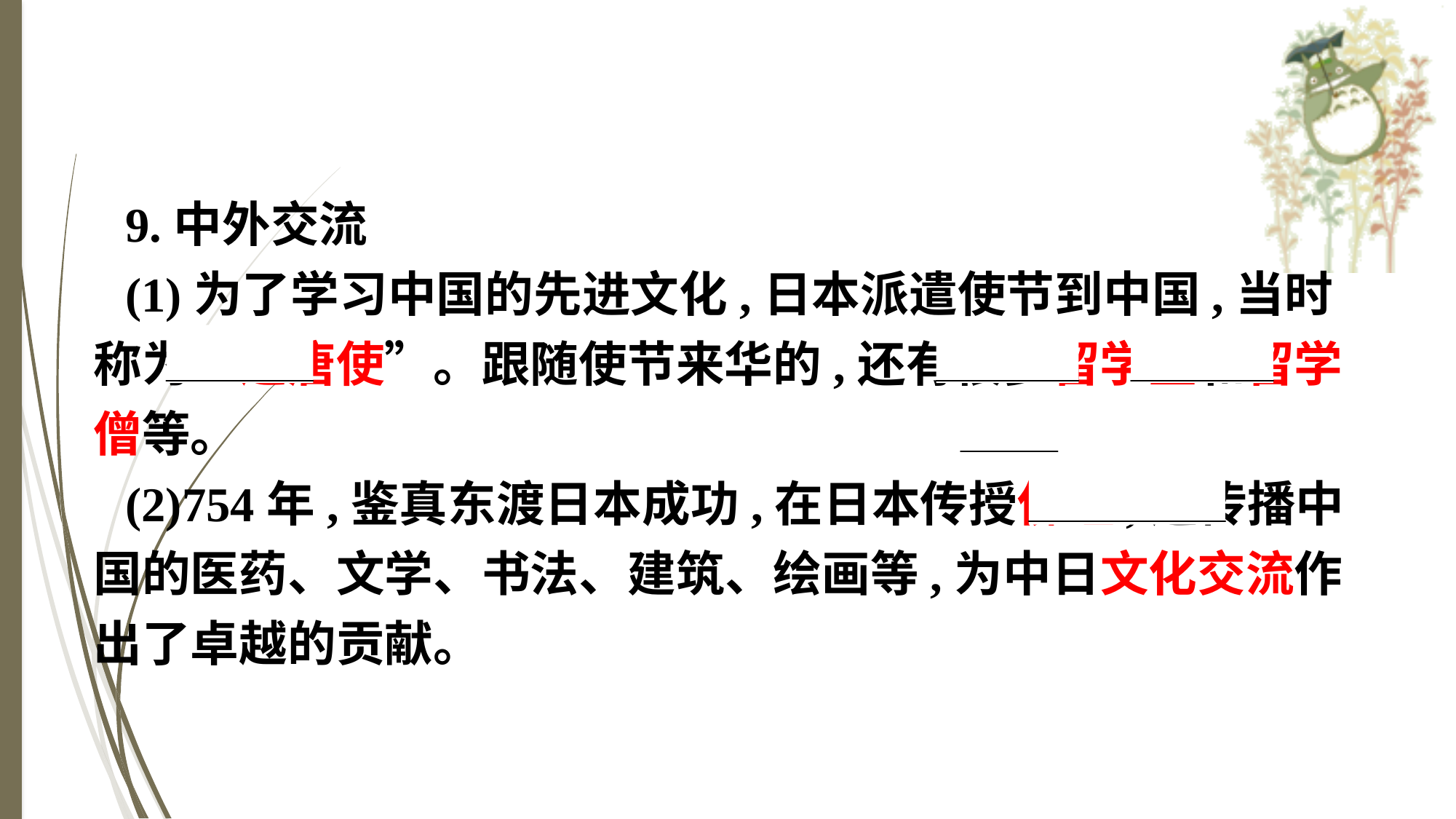

9.中外交流
(1)为了学习中国的先进文化,日本派遣使节到中国,当时称为“遣唐使”。跟随使节来华的,还有很多留学生和留学僧等。
(2)754年,鉴真东渡日本成功,在日本传授佛经,还传播中国的医药、文学、书法、建筑、绘画等,为中日文化交流作出了卓越的贡献。